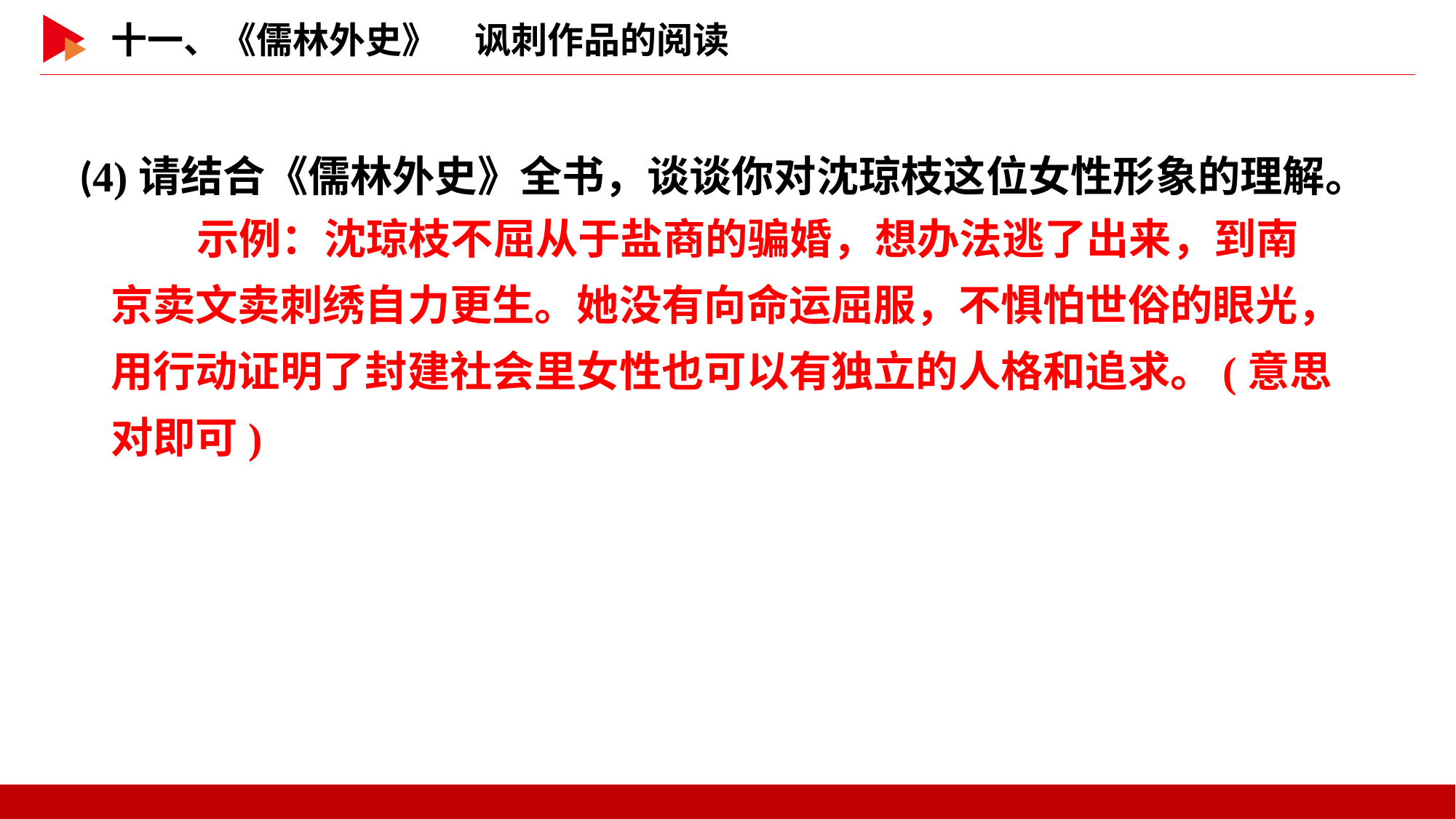

(4)请结合《儒林外史》全书，谈谈你对沈琼枝这位女性形象的理解。

　示例：沈琼枝不屈从于盐商的骗婚，想办法逃了出来，到南京卖文卖刺绣自力更生。她没有向命运屈服，不惧怕世俗的眼光，用行动证明了封建社会里女性也可以有独立的人格和追求。(意思对即可)